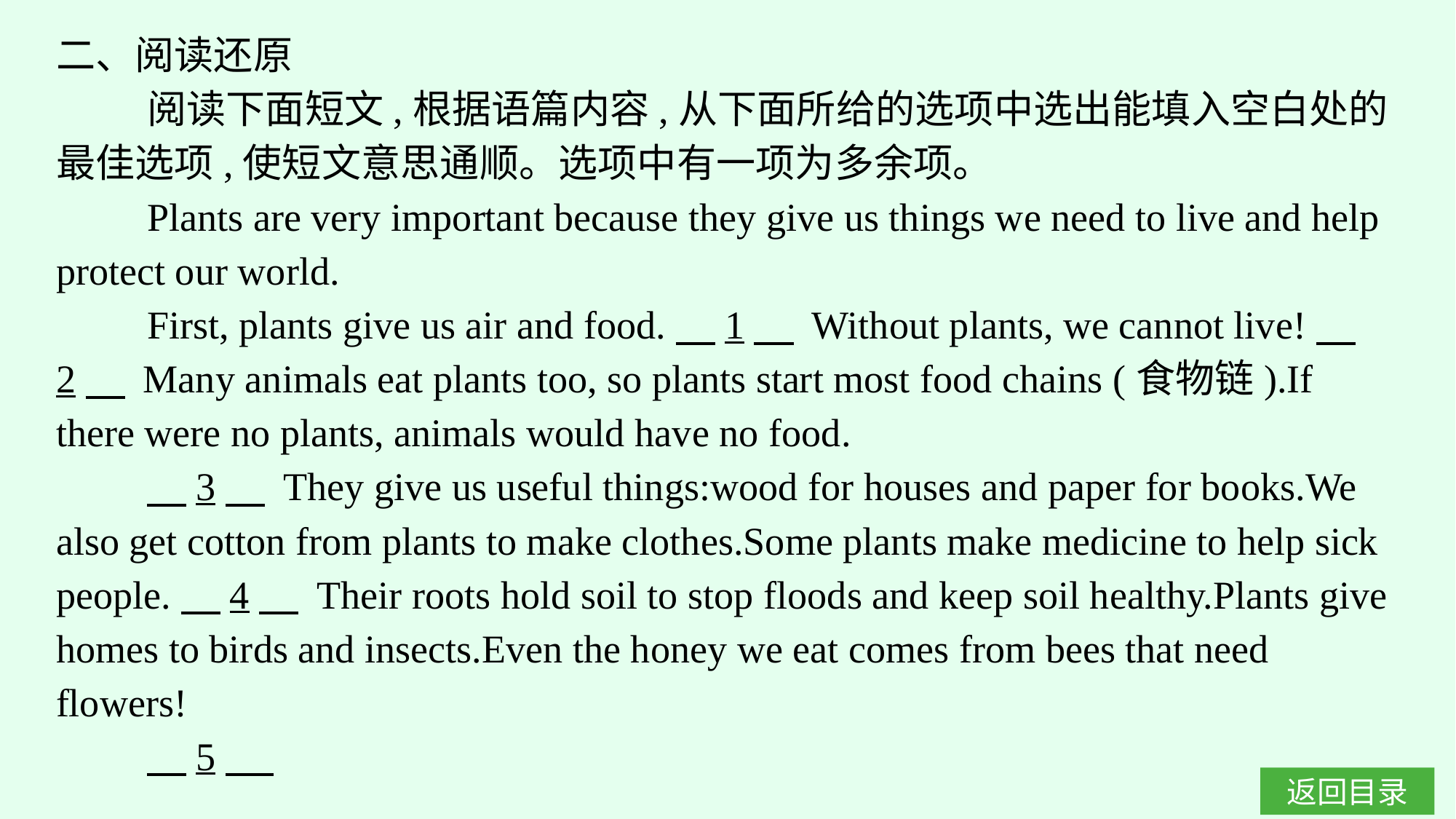

二、阅读还原
阅读下面短文,根据语篇内容,从下面所给的选项中选出能填入空白处的最佳选项,使短文意思通顺。选项中有一项为多余项。
Plants are very important because they give us things we need to live and help protect our world.
First, plants give us air and food.　1　 Without plants, we cannot live!　2　 Many animals eat plants too, so plants start most food chains (食物链).If there were no plants, animals would have no food.
　3　 They give us useful things:wood for houses and paper for books.We also get cotton from plants to make clothes.Some plants make medicine to help sick people.　4　 Their roots hold soil to stop floods and keep soil healthy.Plants give homes to birds and insects.Even the honey we eat comes from bees that need flowers!
　5